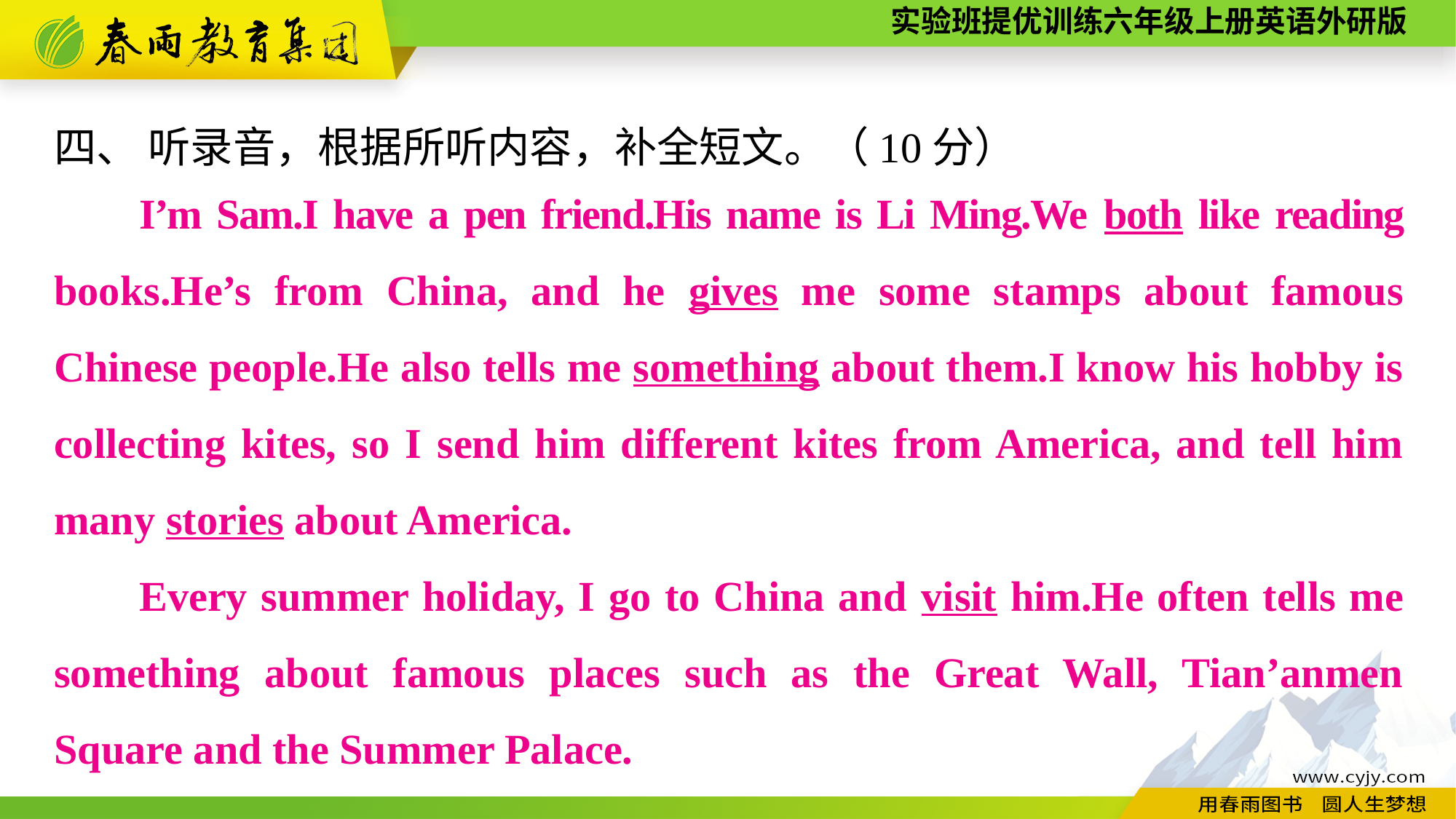

四、 听录音，根据所听内容，补全短文。（10分）
I’m Sam.I have a pen friend.His name is Li Ming.We both like reading books.He’s from China, and he gives me some stamps about famous Chinese people.He also tells me something about them.I know his hobby is collecting kites, so I send him different kites from America, and tell him many stories about America.
Every summer holiday, I go to China and visit him.He often tells me something about famous places such as the Great Wall, Tian’anmen Square and the Summer Palace.